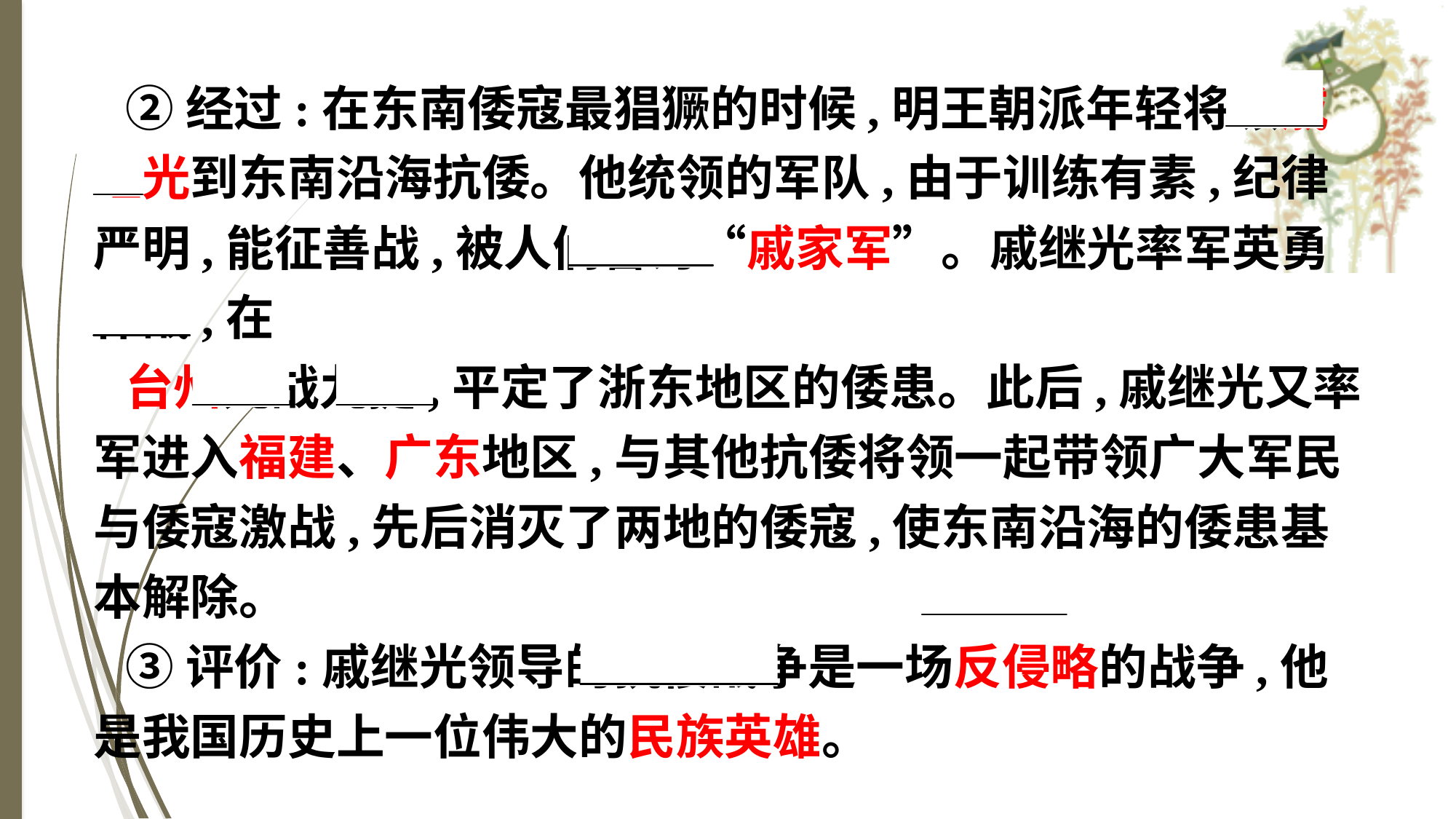

②经过:在东南倭寇最猖獗的时候,明王朝派年轻将领戚继光到东南沿海抗倭。他统领的军队,由于训练有素,纪律严明,能征善战,被人们誉为“戚家军”。戚继光率军英勇作战,在
台州九战九捷,平定了浙东地区的倭患。此后,戚继光又率军进入福建、广东地区,与其他抗倭将领一起带领广大军民与倭寇激战,先后消灭了两地的倭寇,使东南沿海的倭患基本解除。
③评价:戚继光领导的抗倭战争是一场反侵略的战争,他是我国历史上一位伟大的民族英雄。